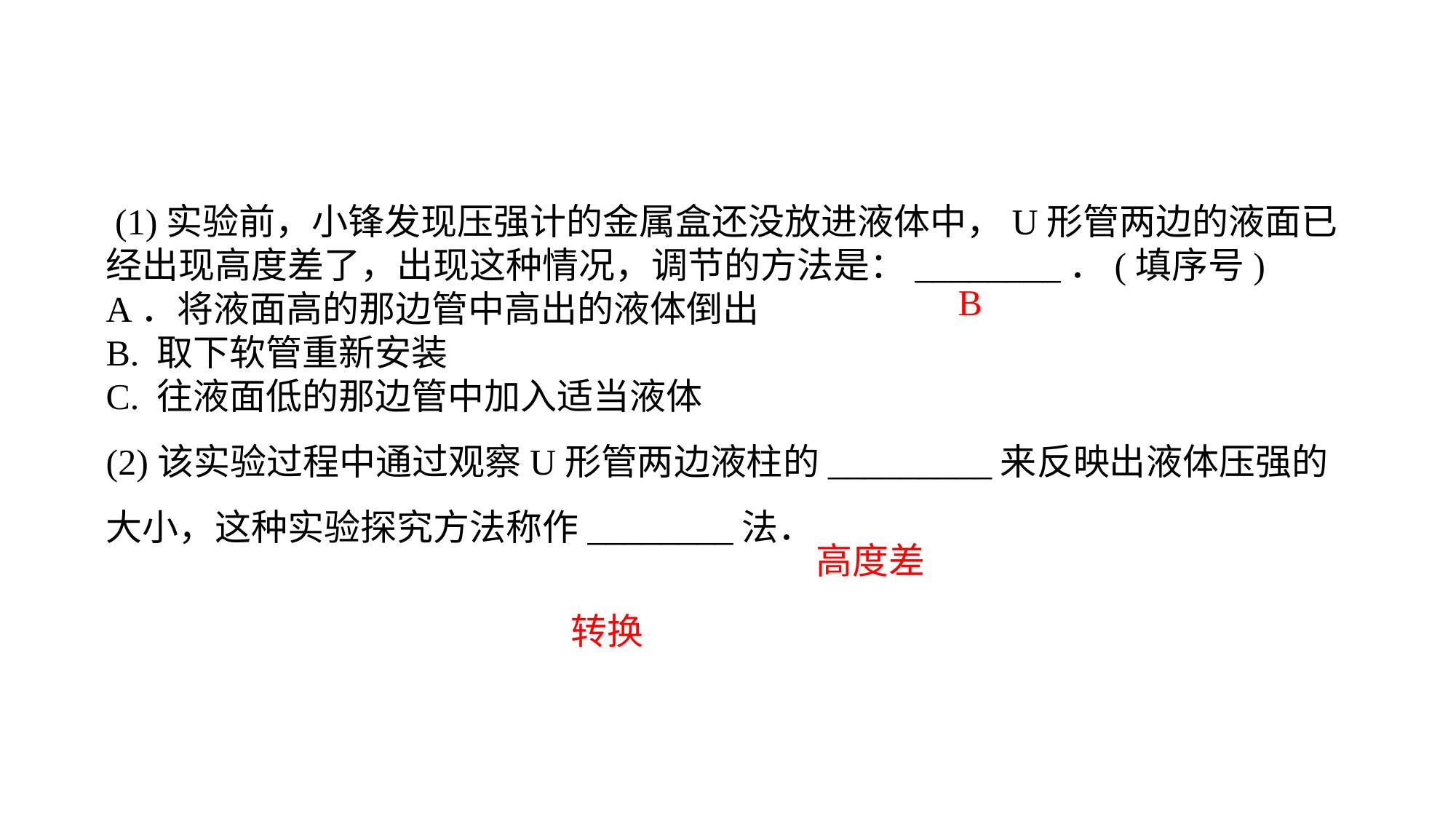

(1)实验前，小锋发现压强计的金属盒还没放进液体中，U形管两边的液面已经出现高度差了，出现这种情况，调节的方法是：________．(填序号)A．将液面高的那边管中高出的液体倒出  B. 取下软管重新安装 C. 往液面低的那边管中加入适当液体  (2)该实验过程中通过观察U形管两边液柱的_________来反映出液体压强的大小，这种实验探究方法称作________法．
B
高度差
转换